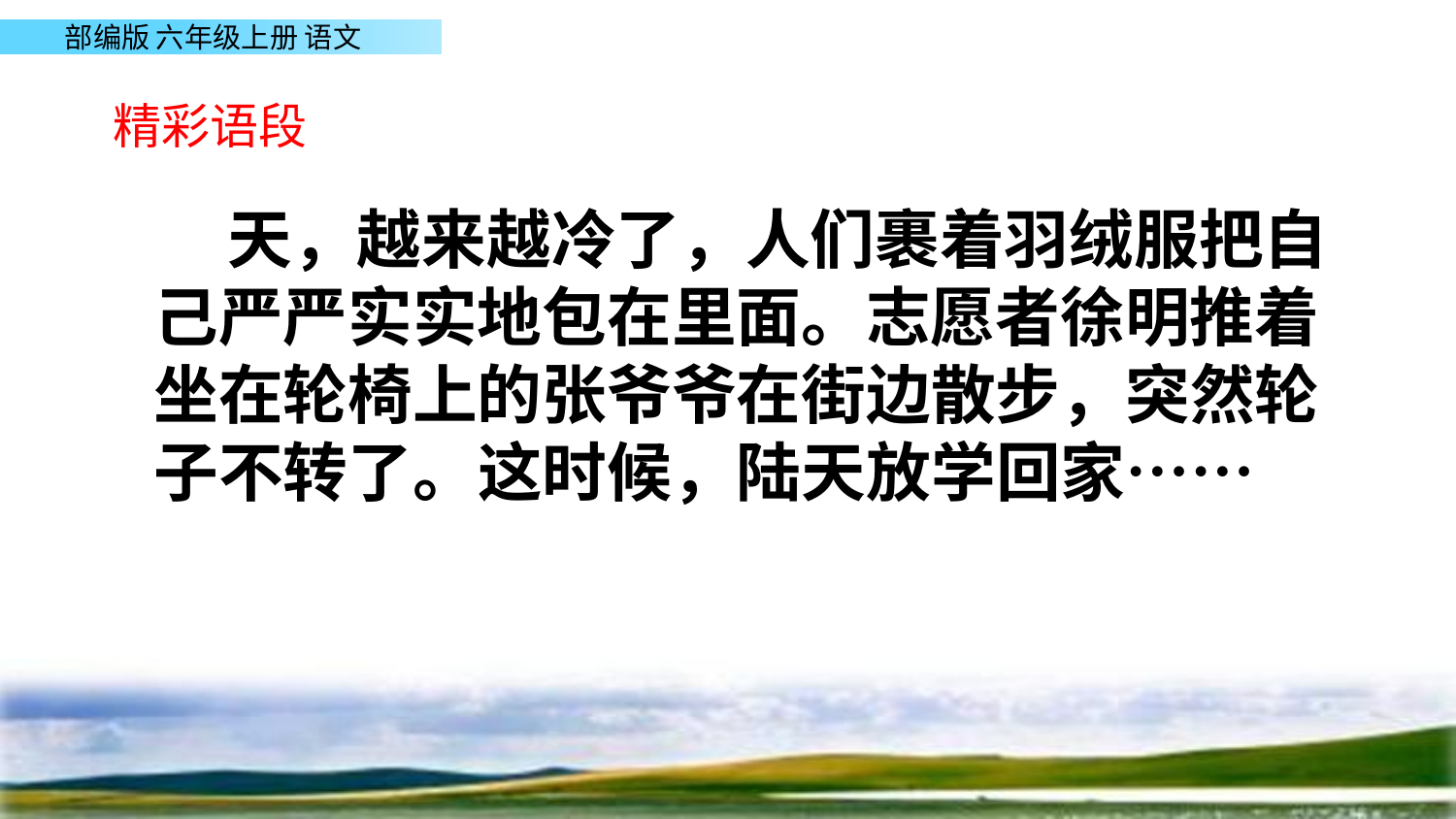

精彩语段
    天，越来越冷了，人们裹着羽绒服把自己严严实实地包在里面。志愿者徐明推着坐在轮椅上的张爷爷在街边散步，突然轮子不转了。这时候，陆天放学回家……